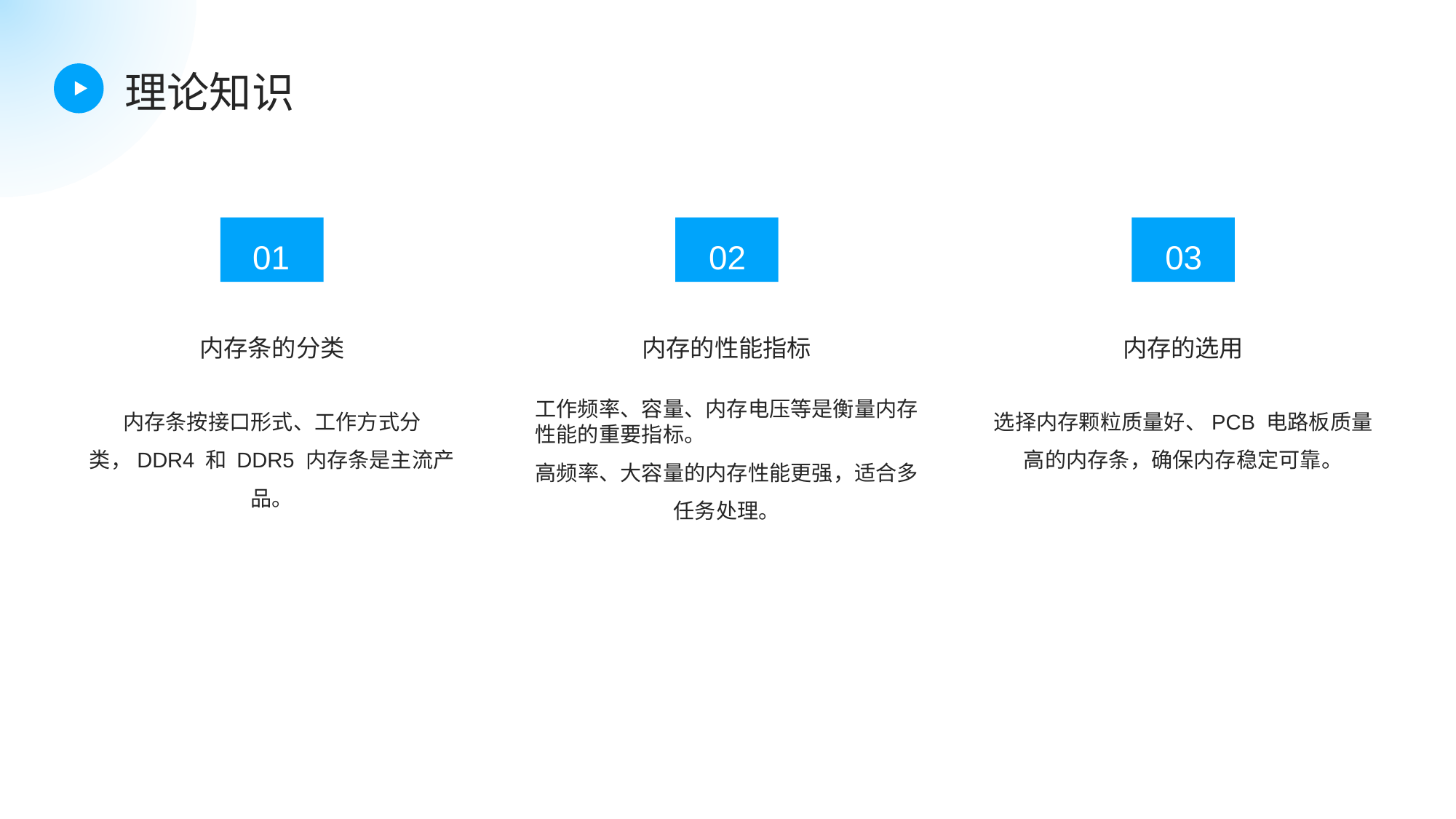

理论知识

01
02
03
内存条的分类
内存的性能指标
内存的选用
内存条按接口形式、工作方式分类，DDR4 和 DDR5 内存条是主流产品。
工作频率、容量、内存电压等是衡量内存性能的重要指标。
高频率、大容量的内存性能更强，适合多任务处理。
选择内存颗粒质量好、PCB 电路板质量高的内存条，确保内存稳定可靠。